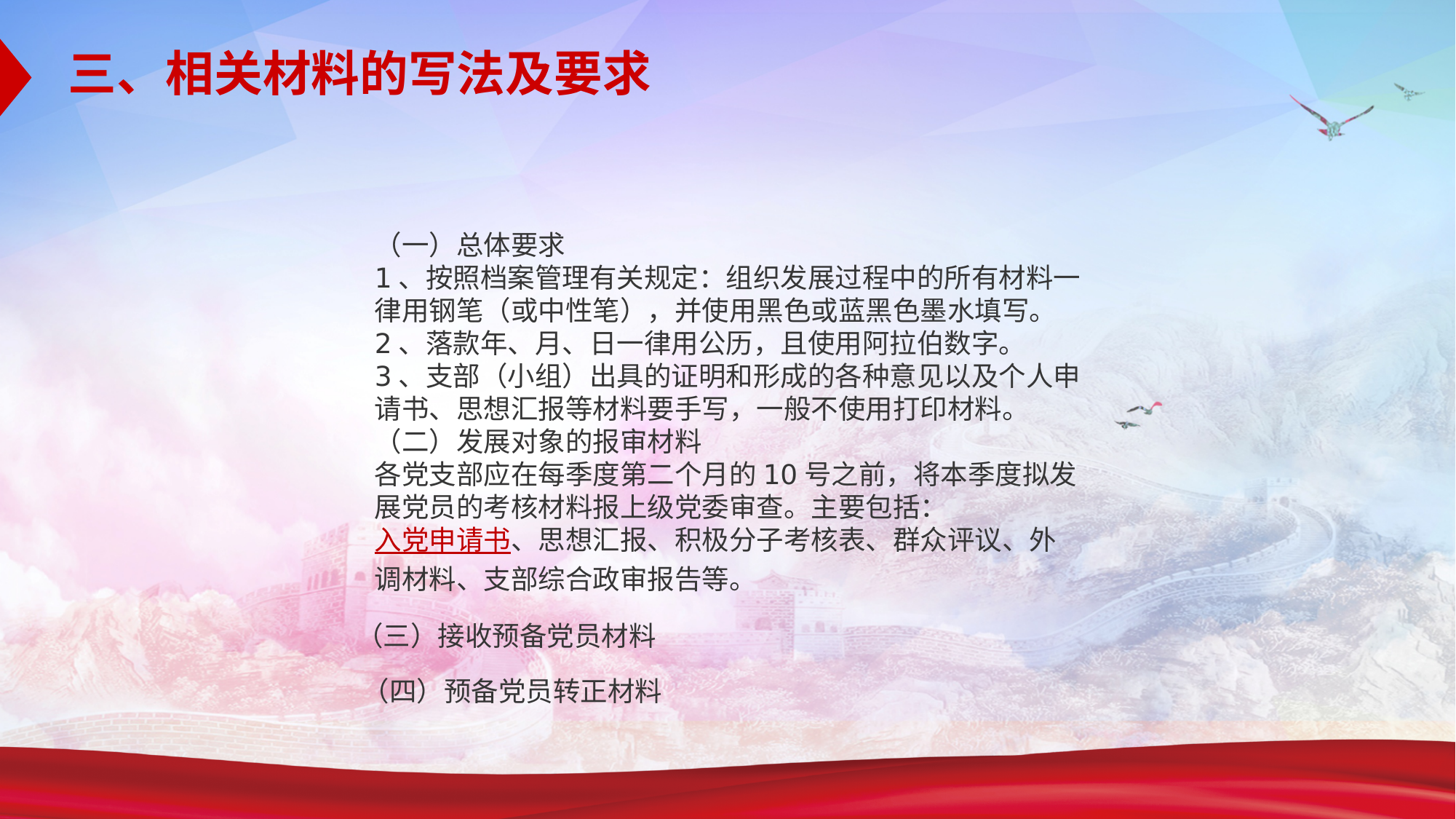

三、相关材料的写法及要求

（一）总体要求
1、按照档案管理有关规定：组织发展过程中的所有材料一律用钢笔（或中性笔），并使用黑色或蓝黑色墨水填写。
2、落款年、月、日一律用公历，且使用阿拉伯数字。
3、支部（小组）出具的证明和形成的各种意见以及个人申请书、思想汇报等材料要手写，一般不使用打印材料。
（二）发展对象的报审材料
各党支部应在每季度第二个月的10号之前，将本季度拟发展党员的考核材料报上级党委审查。主要包括：入党申请书、思想汇报、积极分子考核表、群众评议、外调材料、支部综合政审报告等。
（三）接收预备党员材料
（四）预备党员转正材料